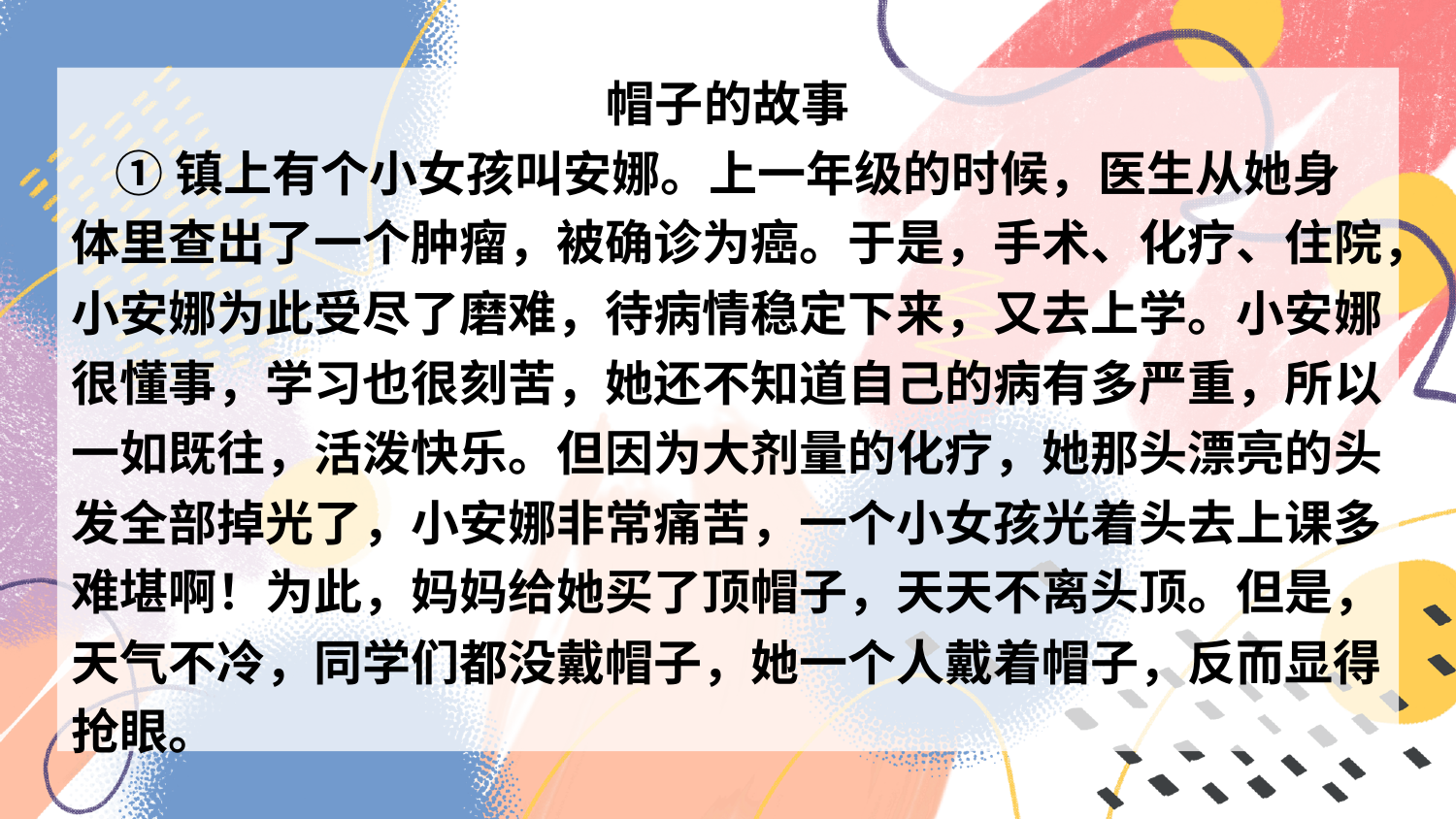

帽子的故事
    ①镇上有个小女孩叫安娜。上一年级的时候，医生从她身体里查出了一个肿瘤，被确诊为癌。于是，手术、化疗、住院，小安娜为此受尽了磨难，待病情稳定下来，又去上学。小安娜很懂事，学习也很刻苦，她还不知道自己的病有多严重，所以一如既往，活泼快乐。但因为大剂量的化疗，她那头漂亮的头发全部掉光了，小安娜非常痛苦，一个小女孩光着头去上课多难堪啊！为此，妈妈给她买了顶帽子，天天不离头顶。但是，天气不冷，同学们都没戴帽子，她一个人戴着帽子，反而显得抢眼。